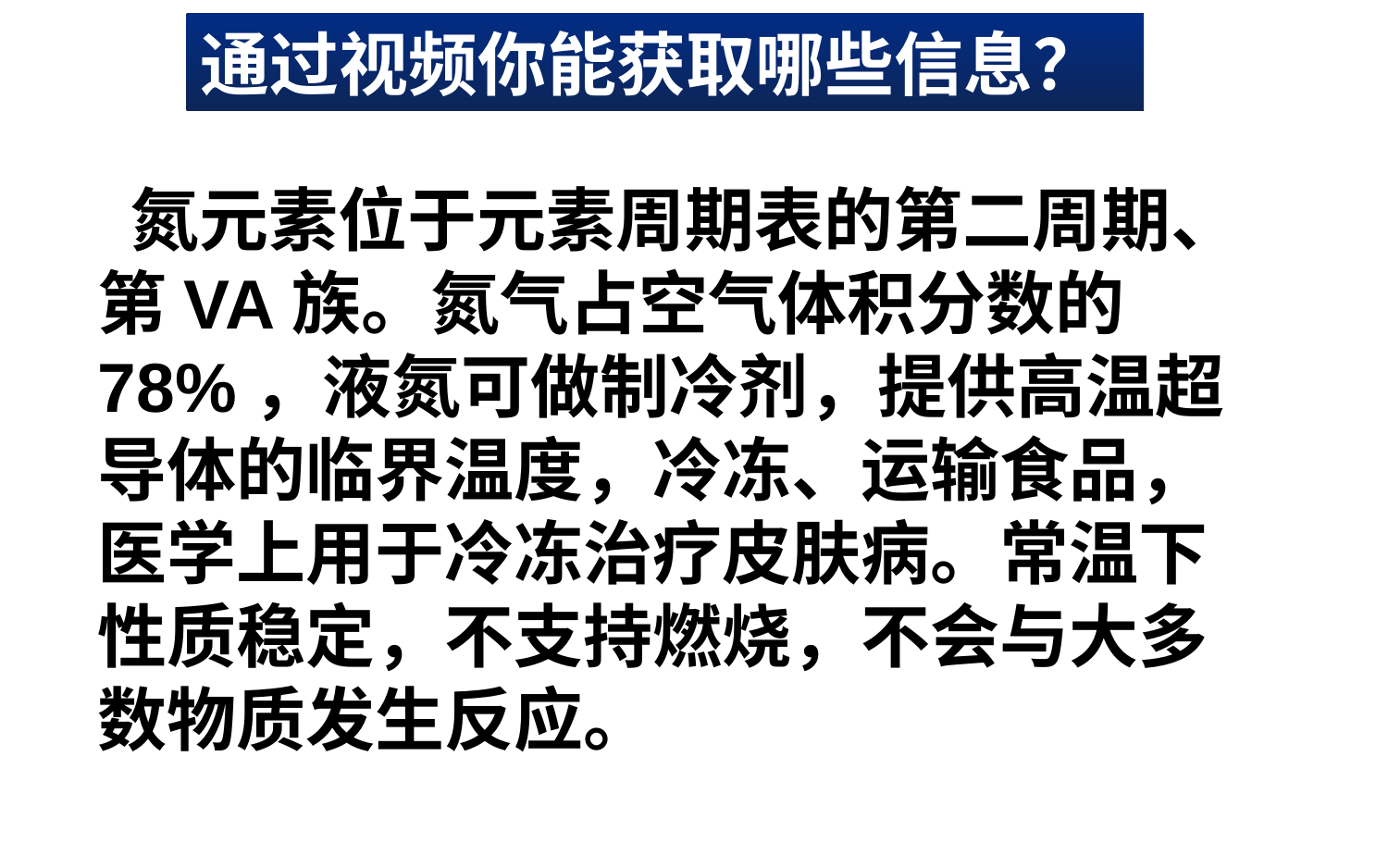

通过视频你能获取哪些信息？
 氮元素位于元素周期表的第二周期、第VA族。氮气占空气体积分数的78%，液氮可做制冷剂，提供高温超导体的临界温度，冷冻、运输食品，医学上用于冷冻治疗皮肤病。常温下性质稳定，不支持燃烧，不会与大多数物质发生反应。